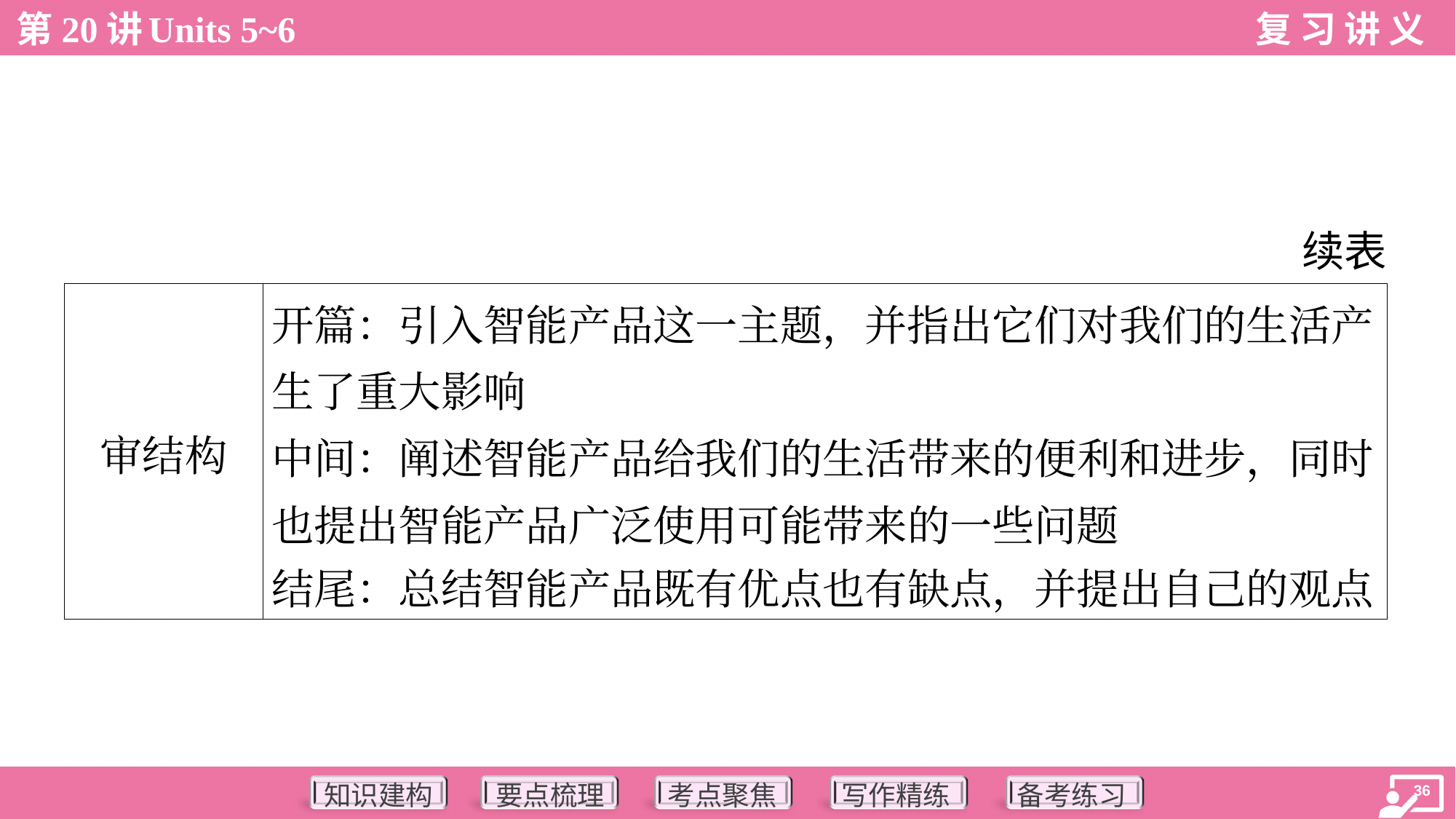

续表
| 审结构 | 开篇：引入智能产品这一主题，并指出它们对我们的生活产 生了重大影响 中间：阐述智能产品给我们的生活带来的便利和进步，同时 也提出智能产品广泛使用可能带来的一些问题 结尾：总结智能产品既有优点也有缺点，并提出自己的观点 |
| --- | --- |